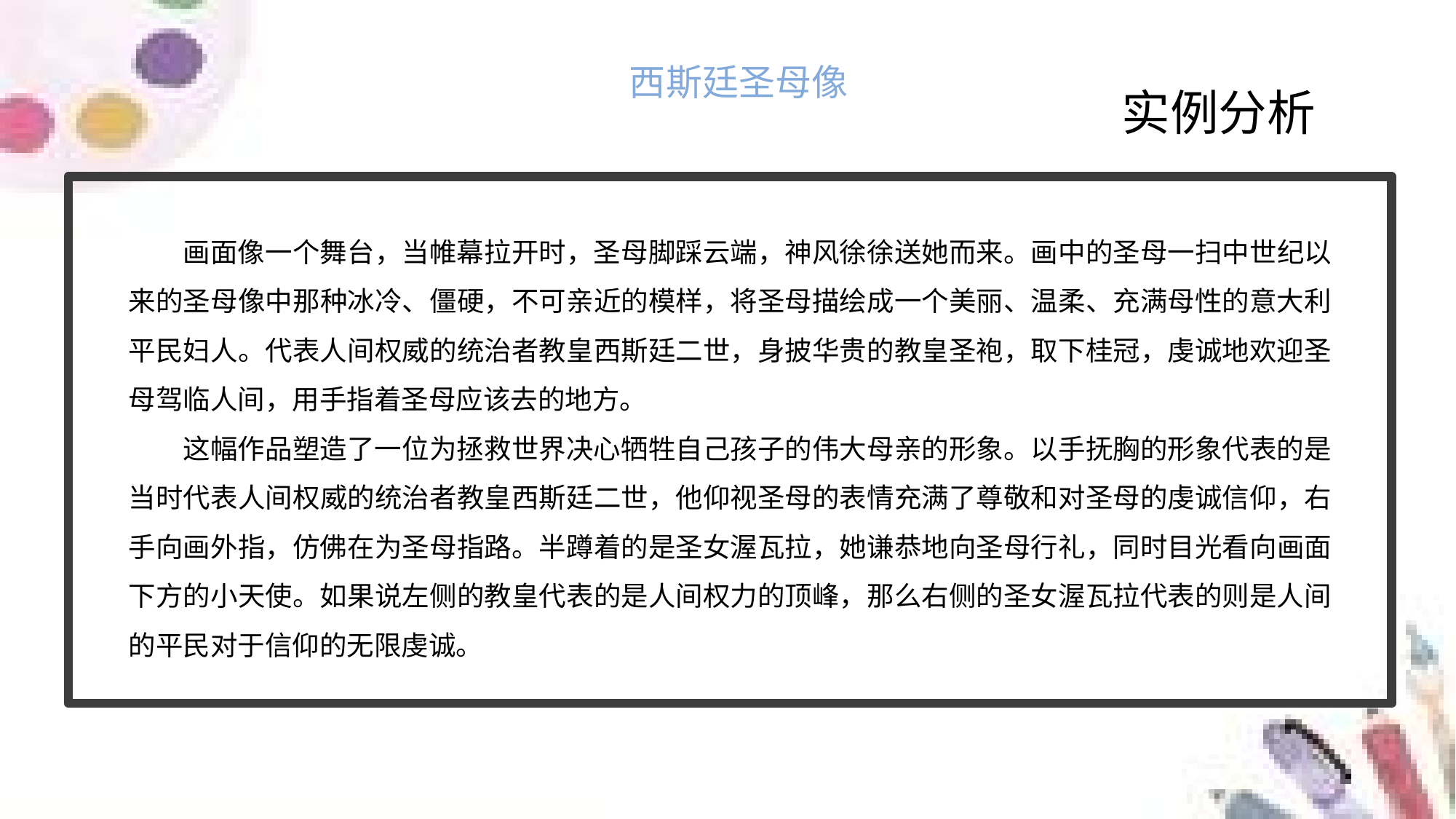

西斯廷圣母像
实例分析

画面像一个舞台，当帷幕拉开时，圣母脚踩云端，神风徐徐送她而来。画中的圣母一扫中世纪以来的圣母像中那种冰冷、僵硬，不可亲近的模样，将圣母描绘成一个美丽、温柔、充满母性的意大利平民妇人。代表人间权威的统治者教皇西斯廷二世，身披华贵的教皇圣袍，取下桂冠，虔诚地欢迎圣母驾临人间，用手指着圣母应该去的地方。
这幅作品塑造了一位为拯救世界决心牺牲自己孩子的伟大母亲的形象。以手抚胸的形象代表的是当时代表人间权威的统治者教皇西斯廷二世，他仰视圣母的表情充满了尊敬和对圣母的虔诚信仰，右手向画外指，仿佛在为圣母指路。半蹲着的是圣女渥瓦拉，她谦恭地向圣母行礼，同时目光看向画面下方的小天使。如果说左侧的教皇代表的是人间权力的顶峰，那么右侧的圣女渥瓦拉代表的则是人间的平民对于信仰的无限虔诚。